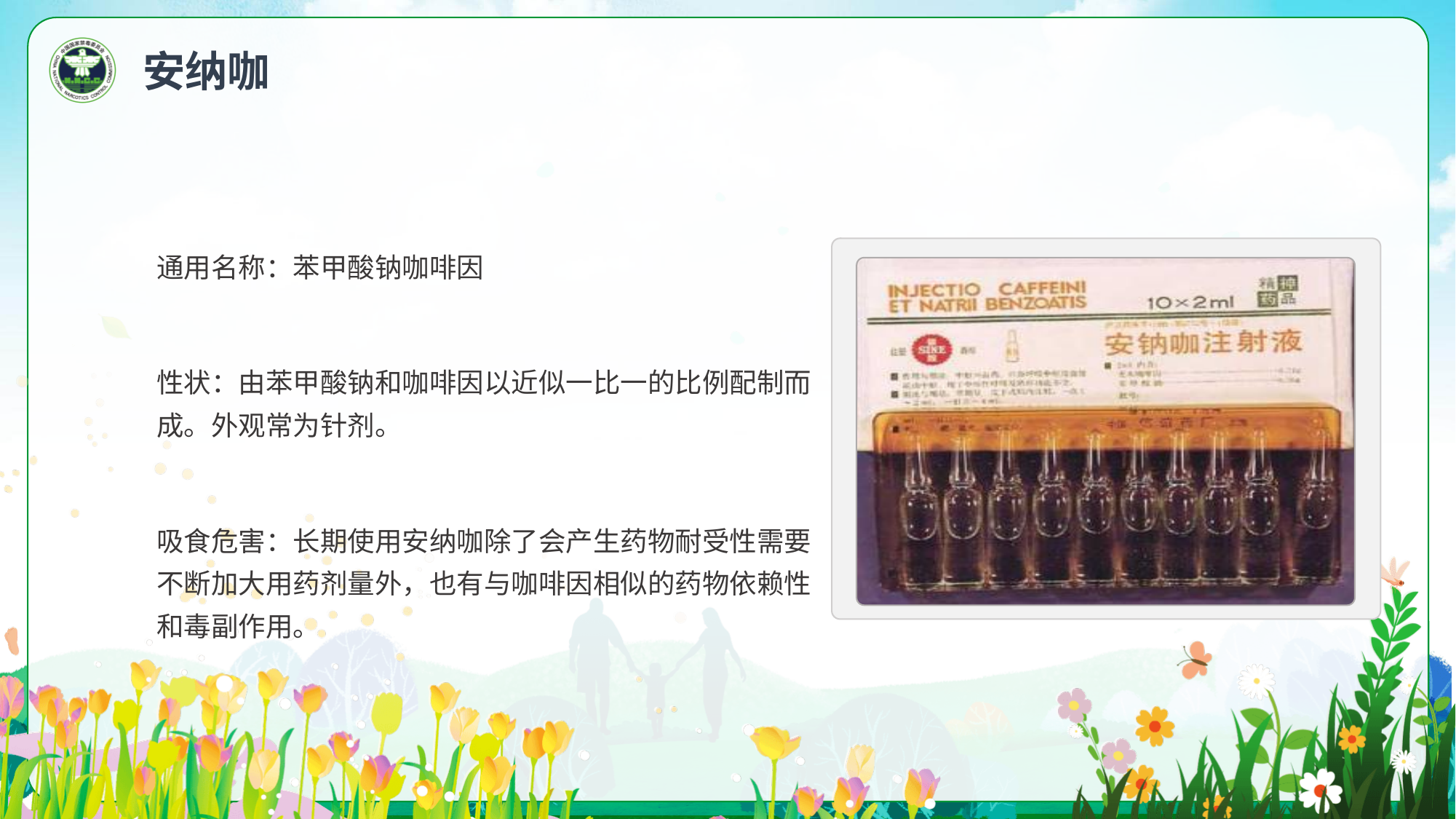

安纳咖
通用名称：苯甲酸钠咖啡因

性状：由苯甲酸钠和咖啡因以近似一比一的比例配制而成。外观常为针剂。

吸食危害：长期使用安纳咖除了会产生药物耐受性需要不断加大用药剂量外，也有与咖啡因相似的药物依赖性和毒副作用。